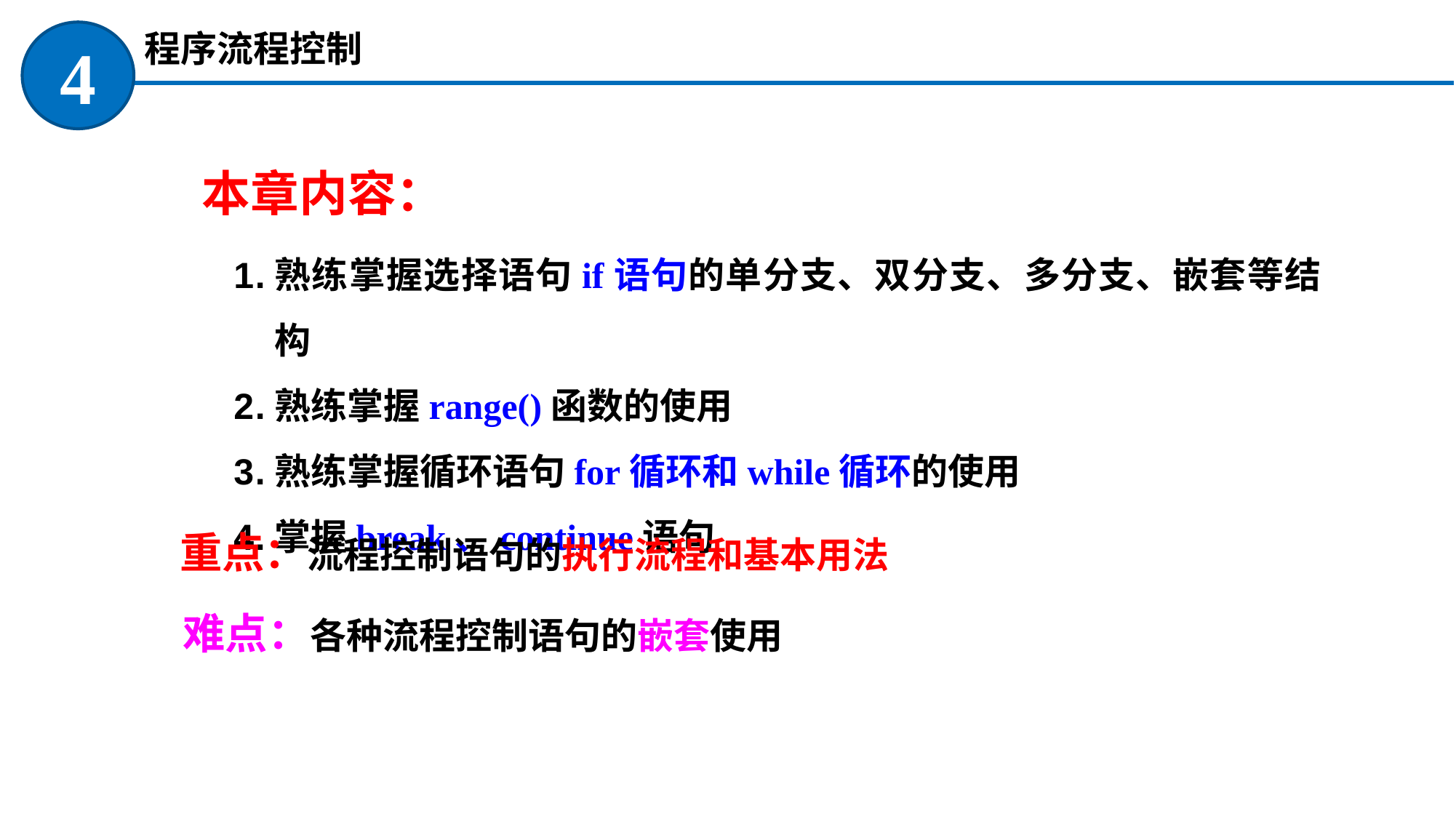

程序流程控制
4
本章内容：
熟练掌握选择语句if语句的单分支、双分支、多分支、嵌套等结构
熟练掌握range()函数的使用
熟练掌握循环语句for循环和while循环的使用
掌握break、continue语句
重点：流程控制语句的执行流程和基本用法
难点：各种流程控制语句的嵌套使用